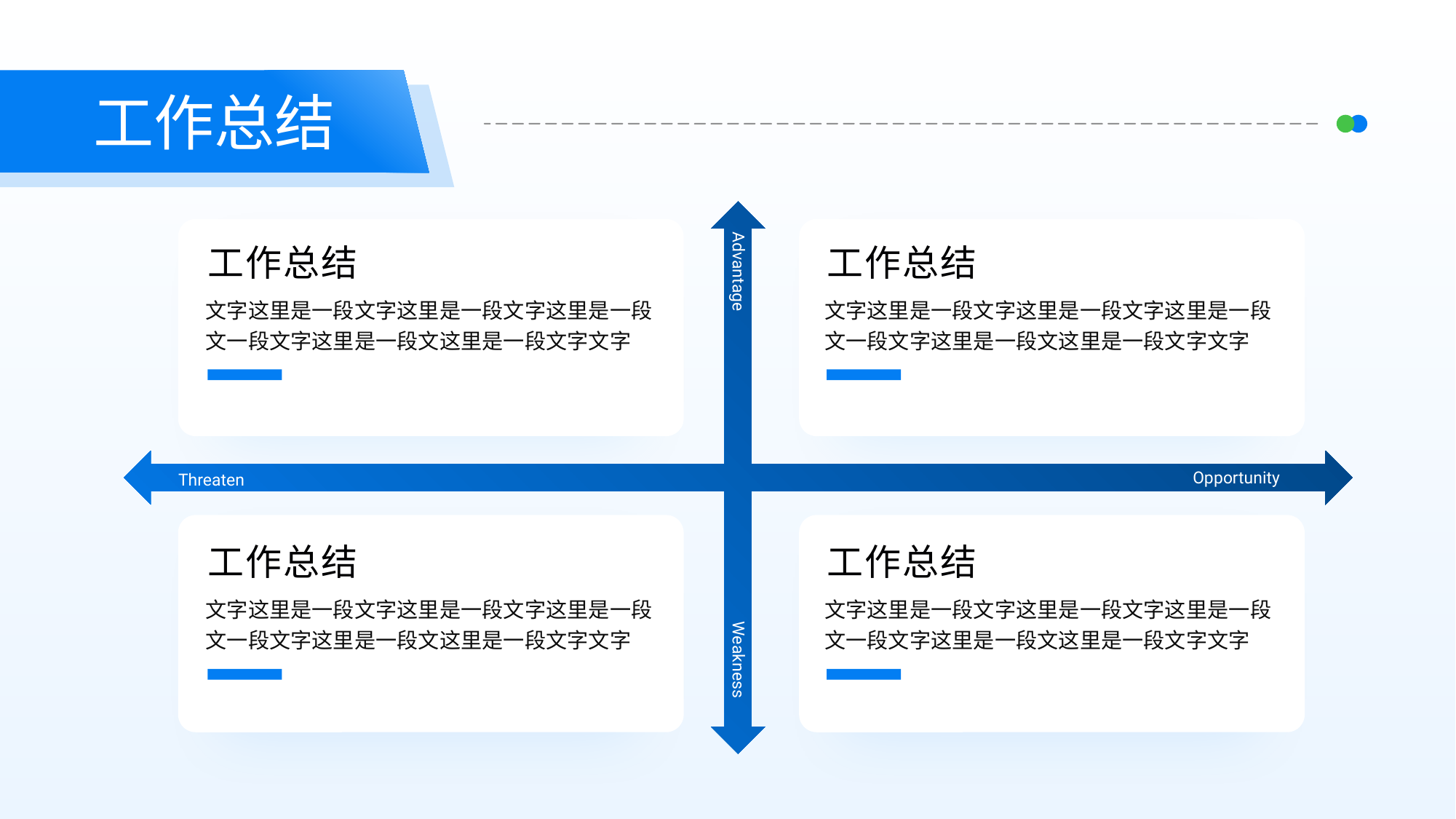

工作总结

工作总结
工作总结
Advantage
文字这里是一段文字这里是一段文字这里是一段文一段文字这里是一段文这里是一段文字文字
文字这里是一段文字这里是一段文字这里是一段文一段文字这里是一段文这里是一段文字文字

Opportunity
Threaten

工作总结
工作总结
文字这里是一段文字这里是一段文字这里是一段文一段文字这里是一段文这里是一段文字文字
文字这里是一段文字这里是一段文字这里是一段文一段文字这里是一段文这里是一段文字文字
Weakness